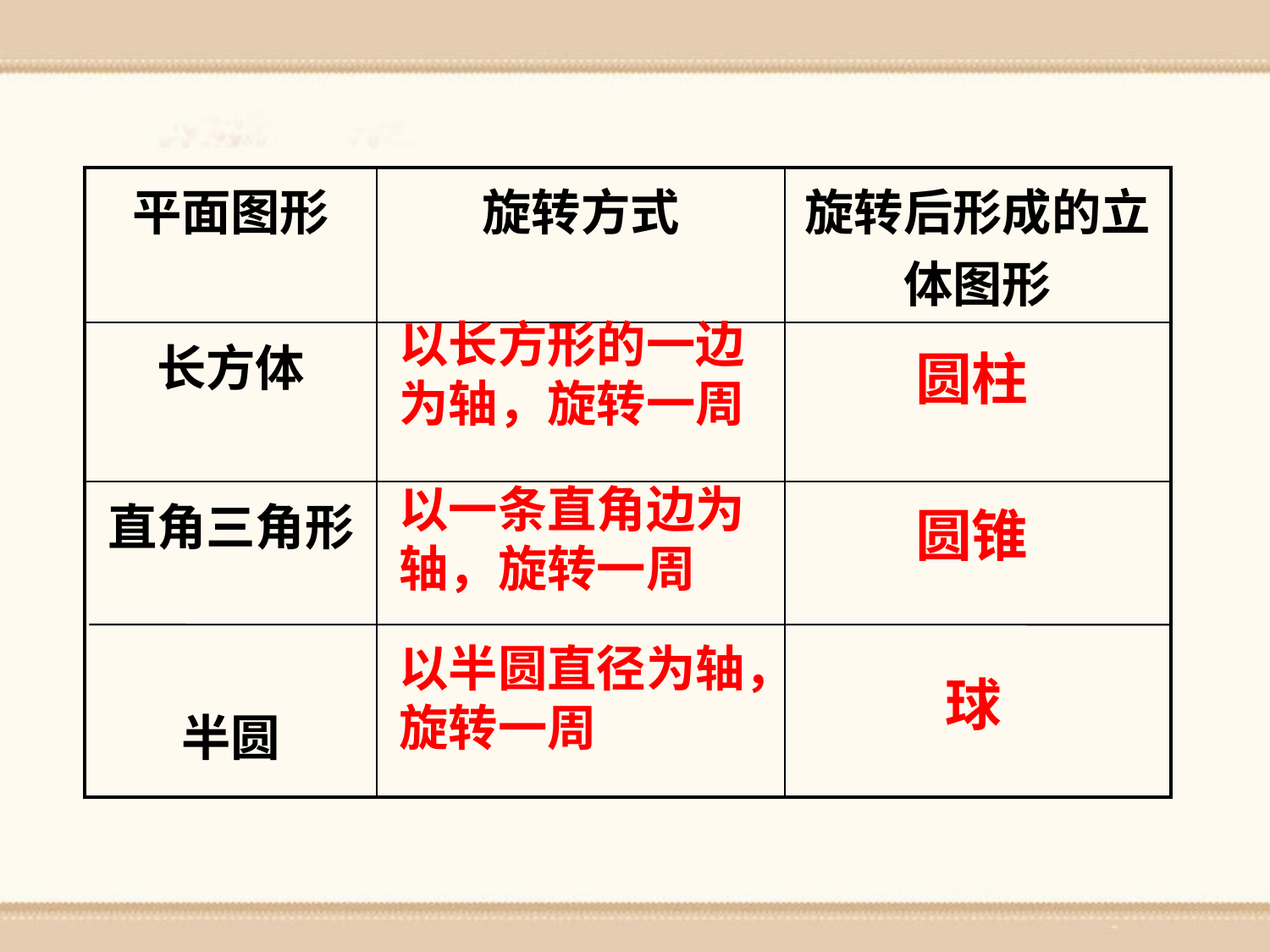

| 平面图形 | 旋转方式 | 旋转后形成的立体图形 |
| --- | --- | --- |
| 长方体 |  |  |
| 直角三角形 半圆 |  |  |
以长方形的一边为轴，旋转一周
圆柱
以一条直角边为轴，旋转一周
圆锥
以半圆直径为轴，旋转一周
球